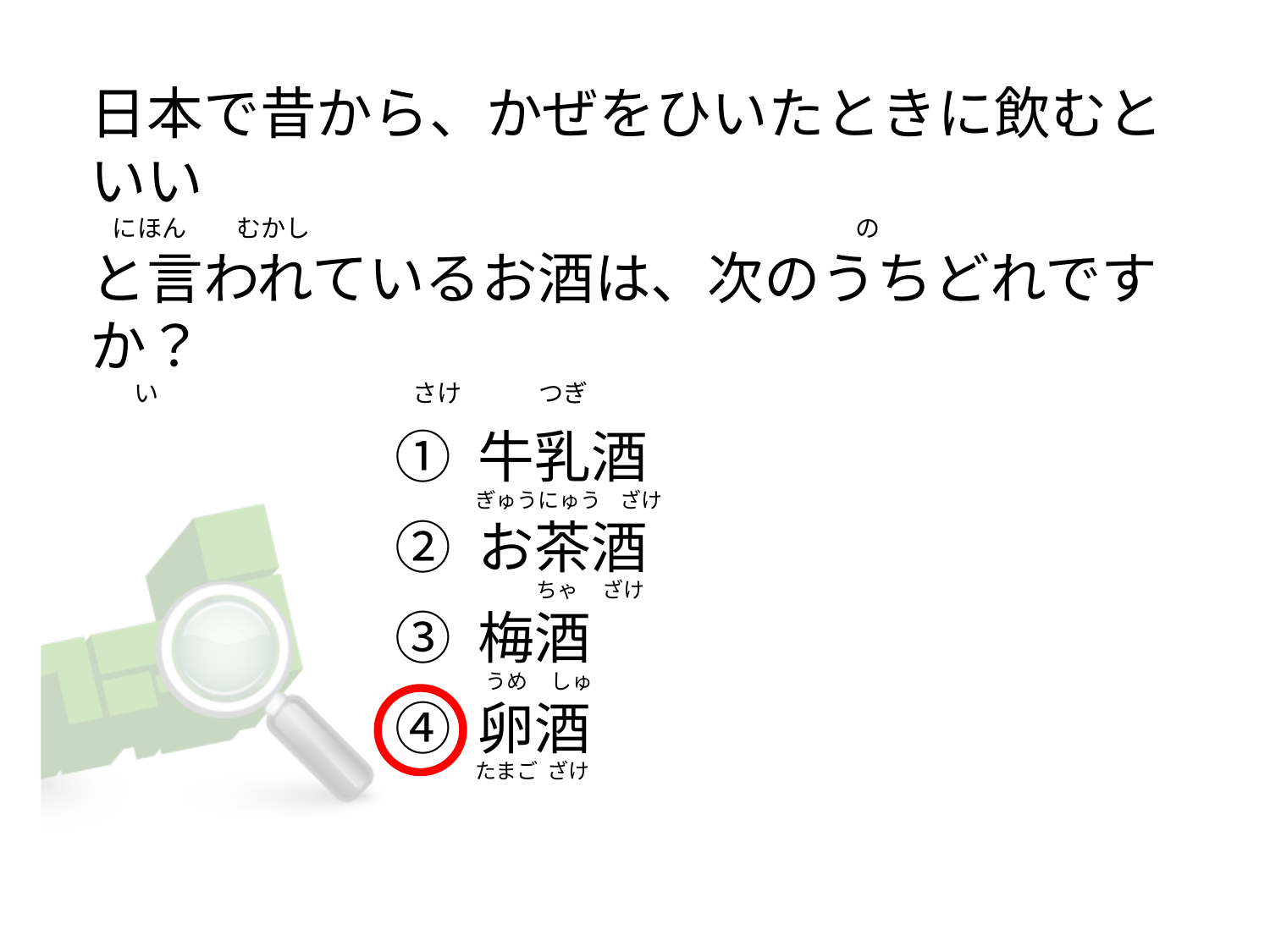

# 日本で昔から、かぜをひいたときに飲むといい    にほん         むかし                     　　　　 　 　　　                                        の と言われているお酒は、次のうちどれですか？         い                                              さけ              つぎ
① 牛乳酒
② お茶酒
③ 梅酒
④ 卵酒
ぎゅうにゅう    ざけ
            ちゃ     ざけ
 うめ     しゅ

たまご  ざけ